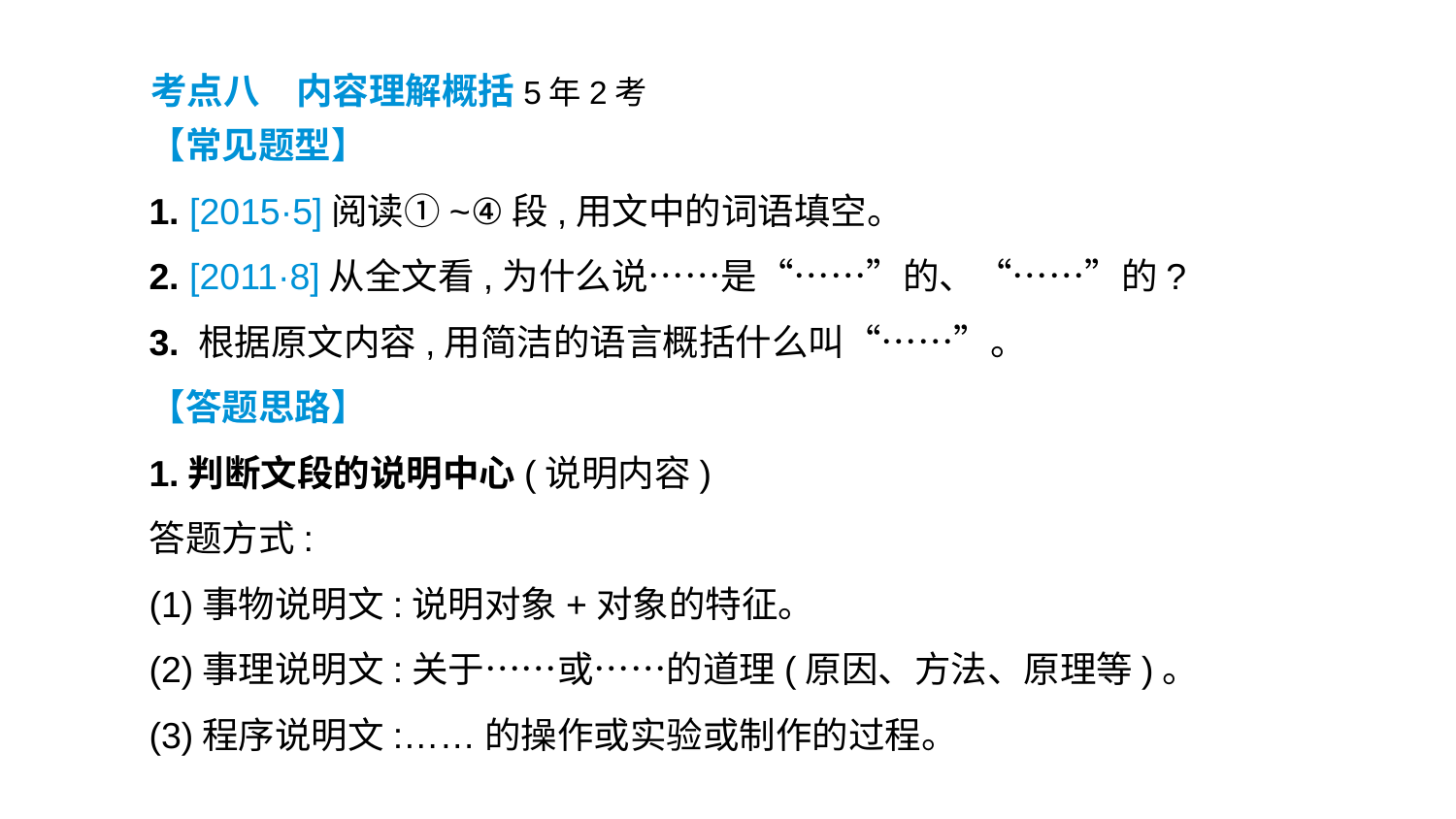

考点八　内容理解概括5年2考
【常见题型】
1. [2015·5]阅读①~④段,用文中的词语填空。
2. [2011·8]从全文看,为什么说……是“……”的、“……”的?
3. 根据原文内容,用简洁的语言概括什么叫“……”。
【答题思路】
1.判断文段的说明中心(说明内容)
答题方式:
(1)事物说明文:说明对象+对象的特征。
(2)事理说明文:关于……或……的道理(原因、方法、原理等)。
(3)程序说明文:……的操作或实验或制作的过程。